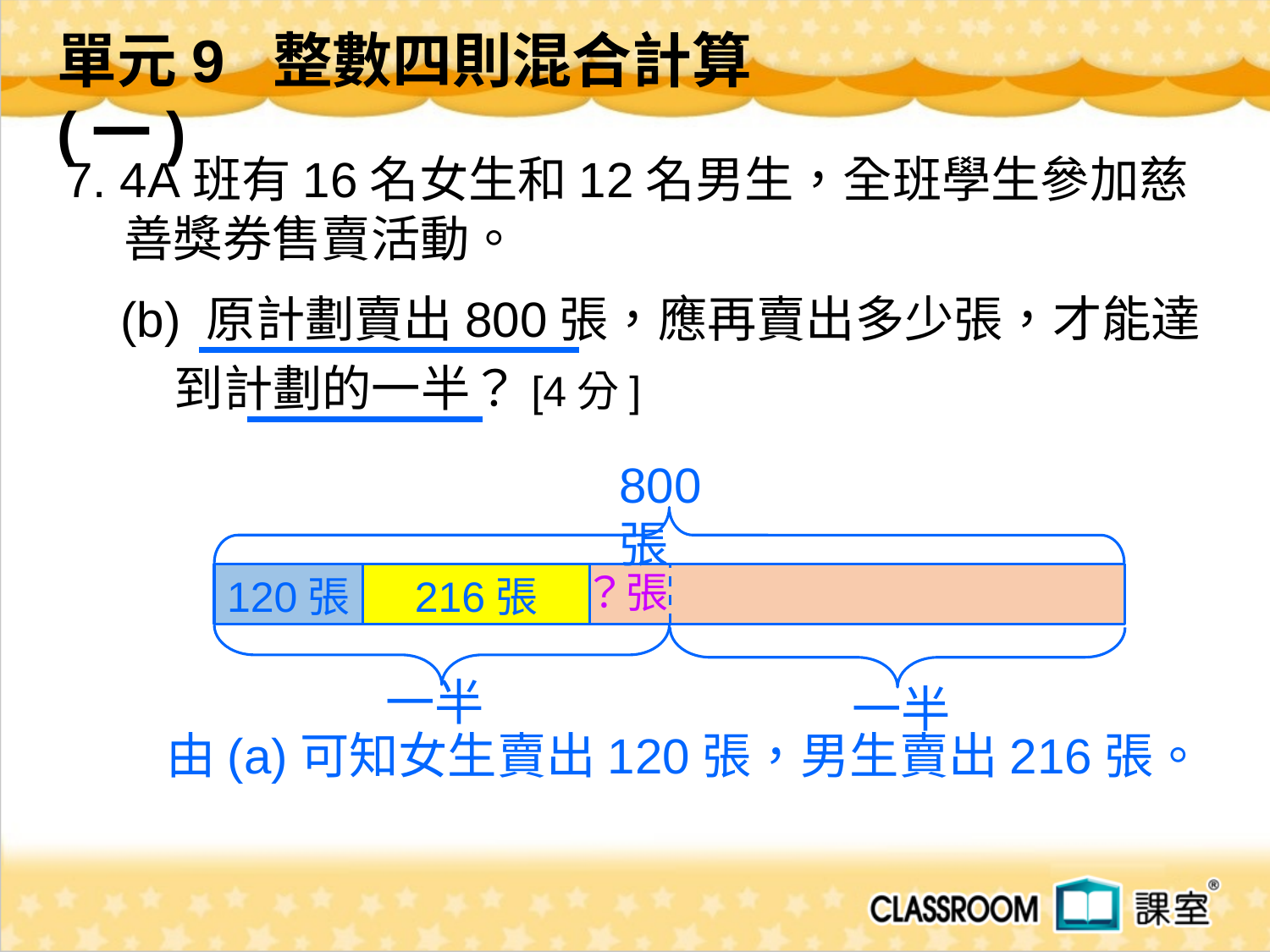

單元9  整數四則混合計算(一)

  7. 4A班有16名女生和12名男生，全班學生參加慈善獎券售賣活動。
      (b) 原計劃賣出800張，應再賣出多少張，才能達
           到計劃的一半？[4分]

800張
？張
120張
216張

一半
一半
由(a)可知女生賣出120張，男生賣出216張。